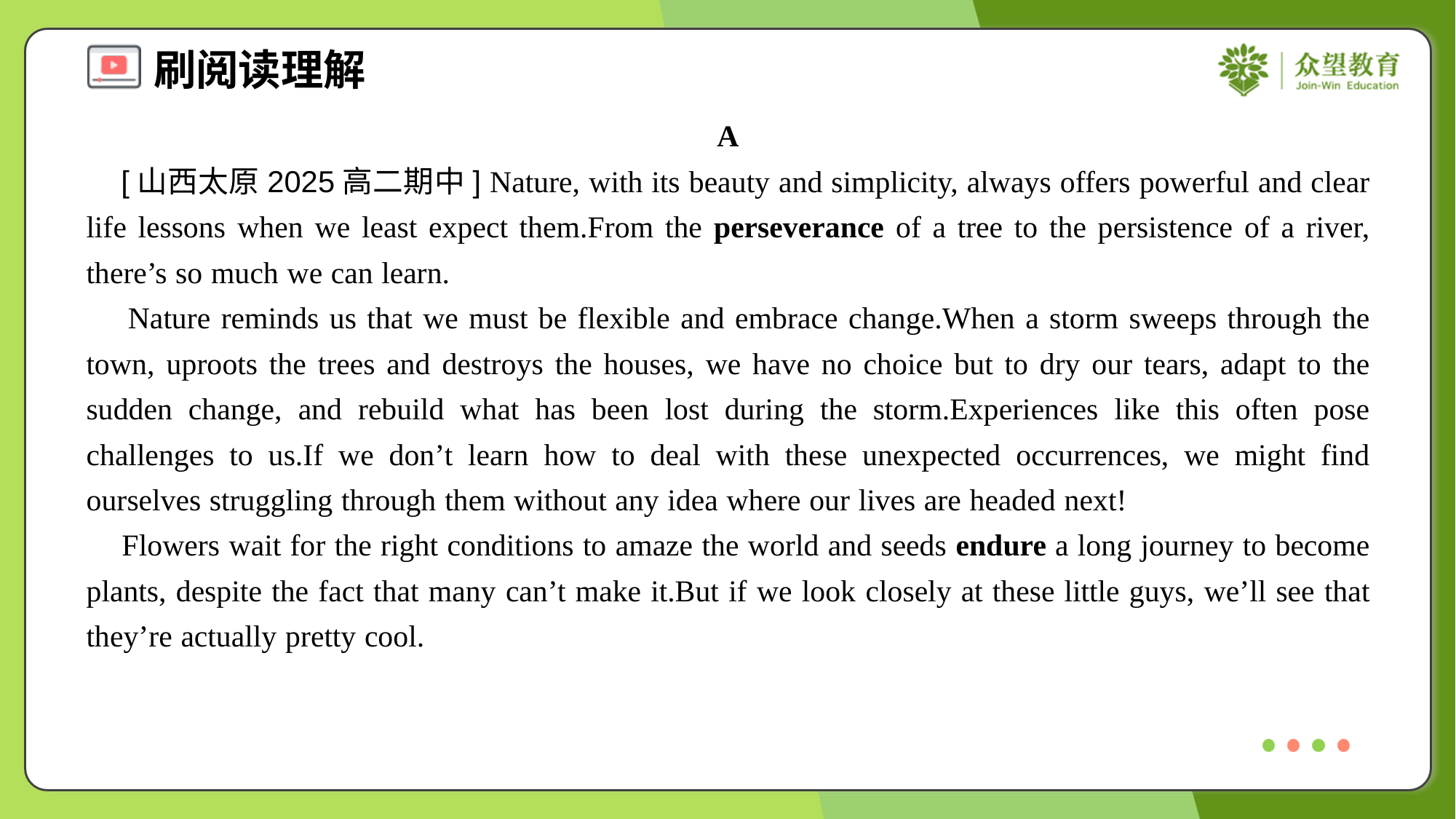

A
    [山西太原2025高二期中] Nature, with its beauty and simplicity, always offers powerful and clear life lessons when we least expect them.From the perseverance of a tree to the persistence of a river, there’s so much we can learn.
    Nature reminds us that we must be flexible and embrace change.When a storm sweeps through the town, uproots the trees and destroys the houses, we have no choice but to dry our tears, adapt to the sudden change, and rebuild what has been lost during the storm.Experiences like this often pose challenges to us.If we don’t learn how to deal with these unexpected occurrences, we might find ourselves struggling through them without any idea where our lives are headed next!
    Flowers wait for the right conditions to amaze the world and seeds endure a long journey to become plants, despite the fact that many can’t make it.But if we look closely at these little guys, we’ll see that they’re actually pretty cool.